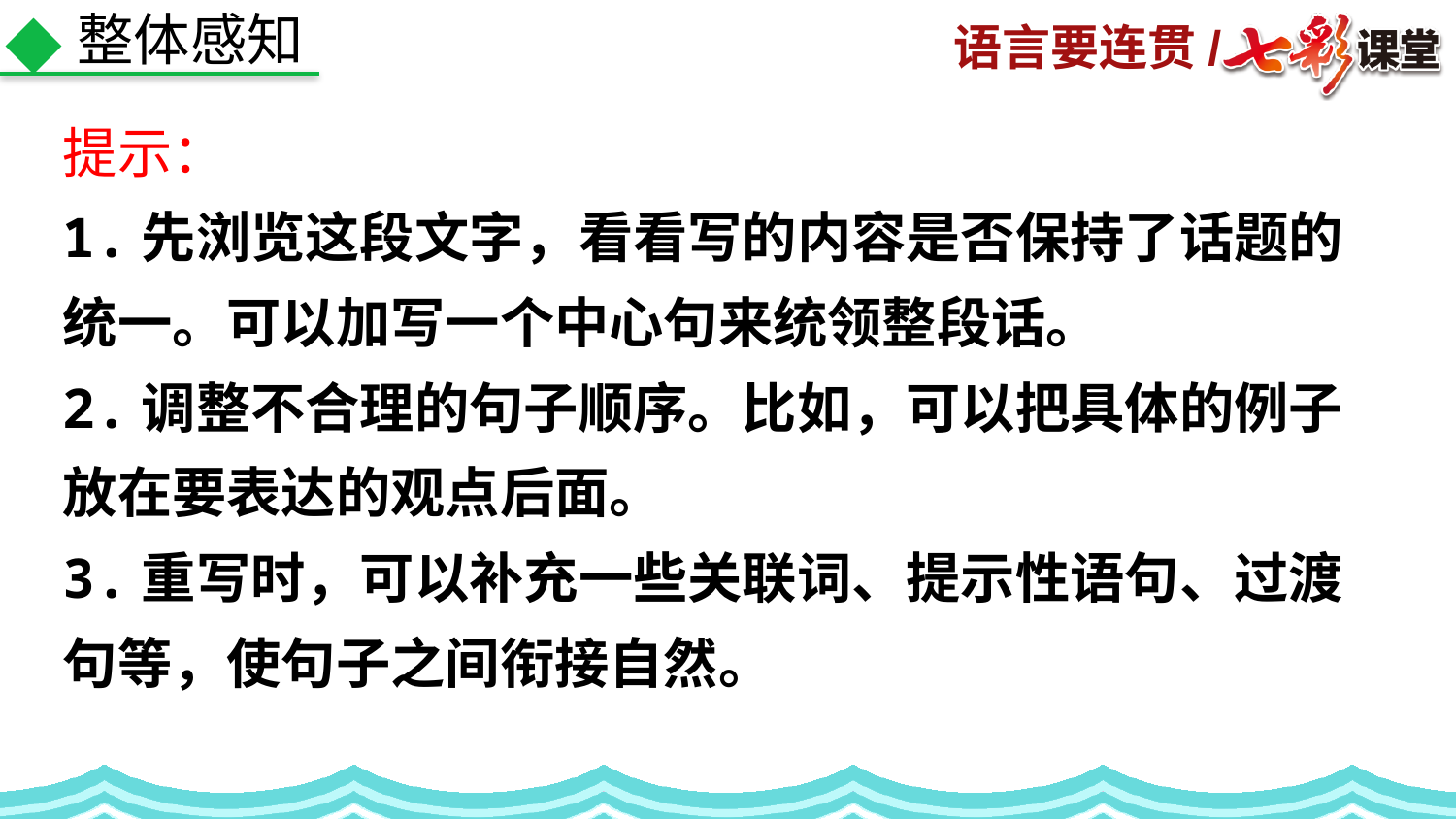

整体感知

提示：
1.先浏览这段文字，看看写的内容是否保持了话题的统一。可以加写一个中心句来统领整段话。
2.调整不合理的句子顺序。比如，可以把具体的例子放在要表达的观点后面。
3.重写时，可以补充一些关联词、提示性语句、过渡句等，使句子之间衔接自然。